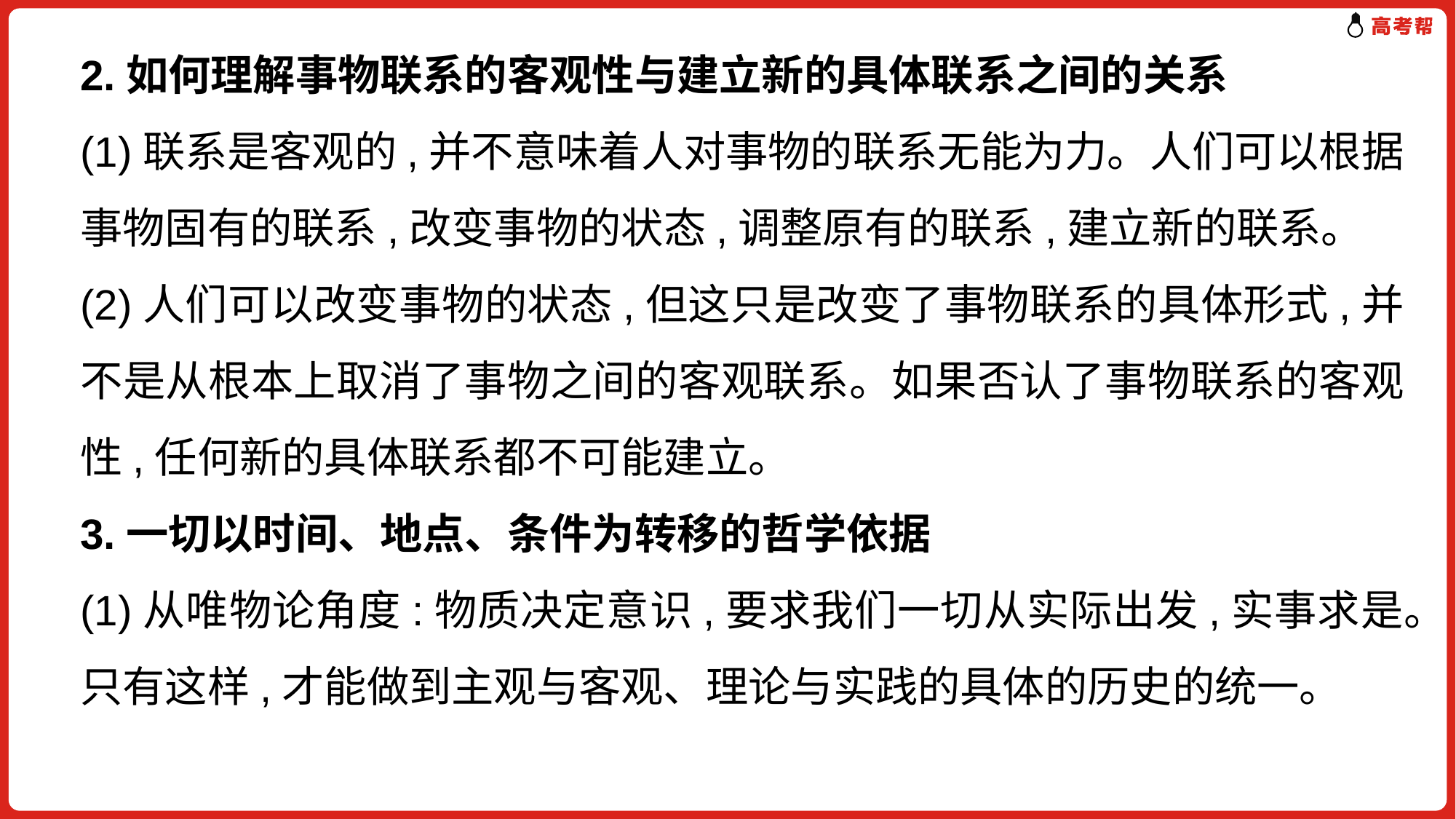

2.如何理解事物联系的客观性与建立新的具体联系之间的关系
(1)联系是客观的,并不意味着人对事物的联系无能为力。人们可以根据事物固有的联系,改变事物的状态,调整原有的联系,建立新的联系。
(2)人们可以改变事物的状态,但这只是改变了事物联系的具体形式,并不是从根本上取消了事物之间的客观联系。如果否认了事物联系的客观性,任何新的具体联系都不可能建立。
3.一切以时间、地点、条件为转移的哲学依据
(1)从唯物论角度:物质决定意识,要求我们一切从实际出发,实事求是。只有这样,才能做到主观与客观、理论与实践的具体的历史的统一。